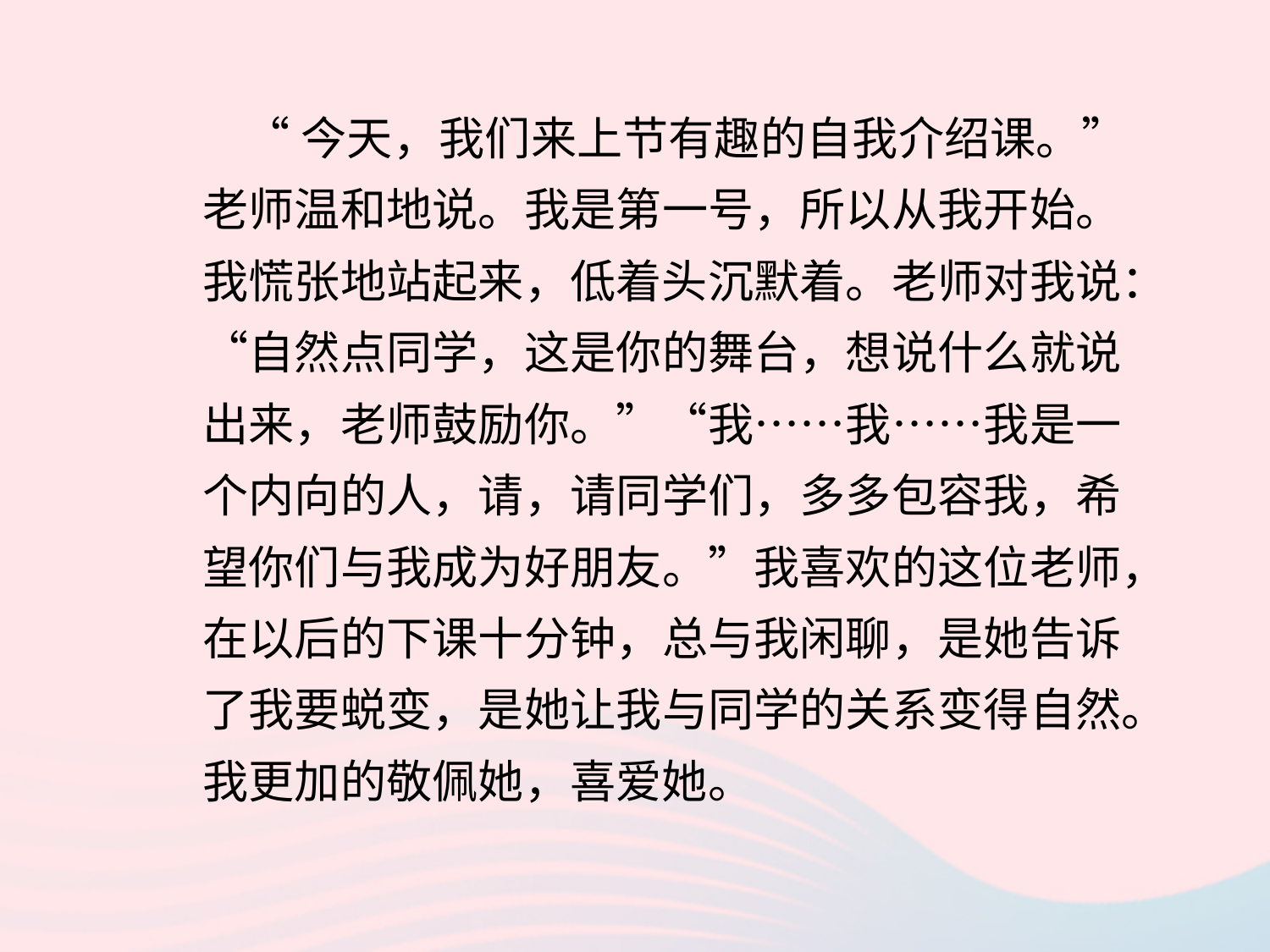

“今天，我们来上节有趣的自我介绍课。”老师温和地说。我是第一号，所以从我开始。我慌张地站起来，低着头沉默着。老师对我说：“自然点同学，这是你的舞台，想说什么就说出来，老师鼓励你。”“我……我……我是一个内向的人，请，请同学们，多多包容我，希望你们与我成为好朋友。”我喜欢的这位老师，在以后的下课十分钟，总与我闲聊，是她告诉了我要蜕变，是她让我与同学的关系变得自然。我更加的敬佩她，喜爱她。